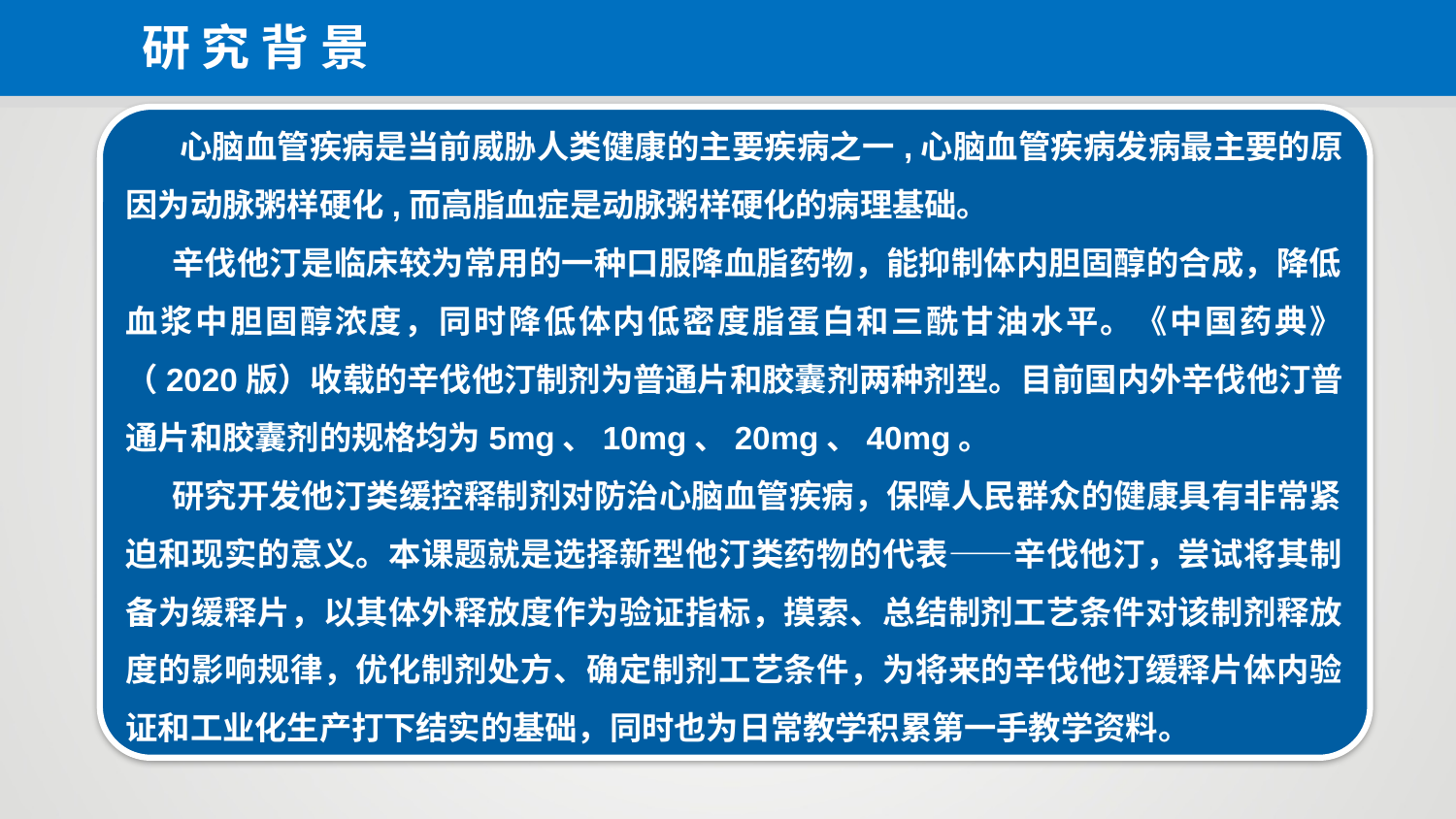

研 究 背 景

      心脑血管疾病是当前威胁人类健康的主要疾病之一,心脑血管疾病发病最主要的原因为动脉粥样硬化,而高脂血症是动脉粥样硬化的病理基础。
     辛伐他汀是临床较为常用的一种口服降血脂药物，能抑制体内胆固醇的合成，降低血浆中胆固醇浓度，同时降低体内低密度脂蛋白和三酰甘油水平。《中国药典》（2020版）收载的辛伐他汀制剂为普通片和胶囊剂两种剂型。目前国内外辛伐他汀普通片和胶囊剂的规格均为5mg、10mg、20mg、40mg。
     研究开发他汀类缓控释制剂对防治心脑血管疾病，保障人民群众的健康具有非常紧迫和现实的意义。本课题就是选择新型他汀类药物的代表——辛伐他汀，尝试将其制备为缓释片，以其体外释放度作为验证指标，摸索、总结制剂工艺条件对该制剂释放度的影响规律，优化制剂处方、确定制剂工艺条件，为将来的辛伐他汀缓释片体内验证和工业化生产打下结实的基础，同时也为日常教学积累第一手教学资料。